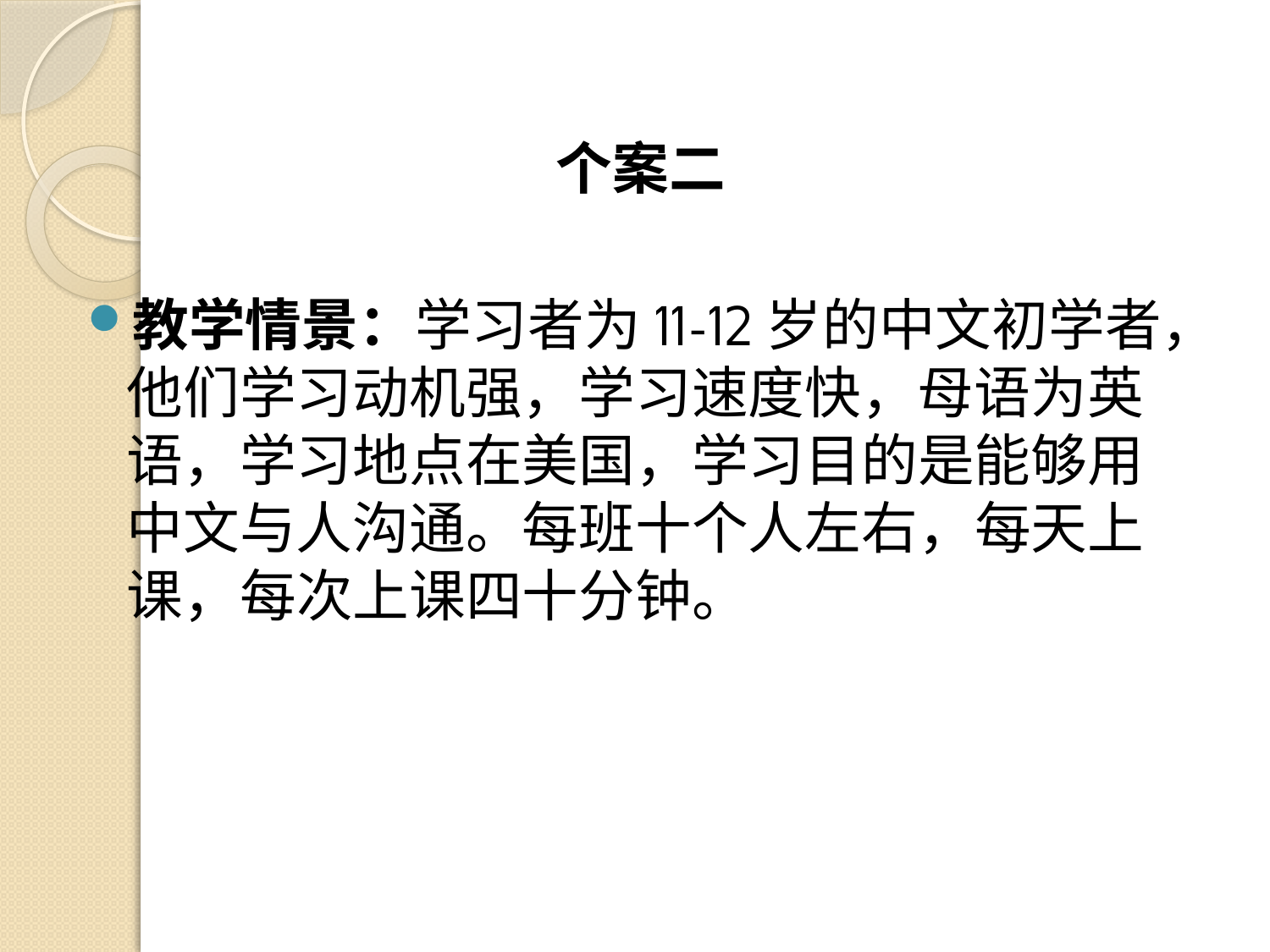

个案二

教学情景：学习者为11-12岁的中文初学者，他们学习动机强，学习速度快，母语为英语，学习地点在美国，学习目的是能够用中文与人沟通。每班十个人左右，每天上课，每次上课四十分钟。